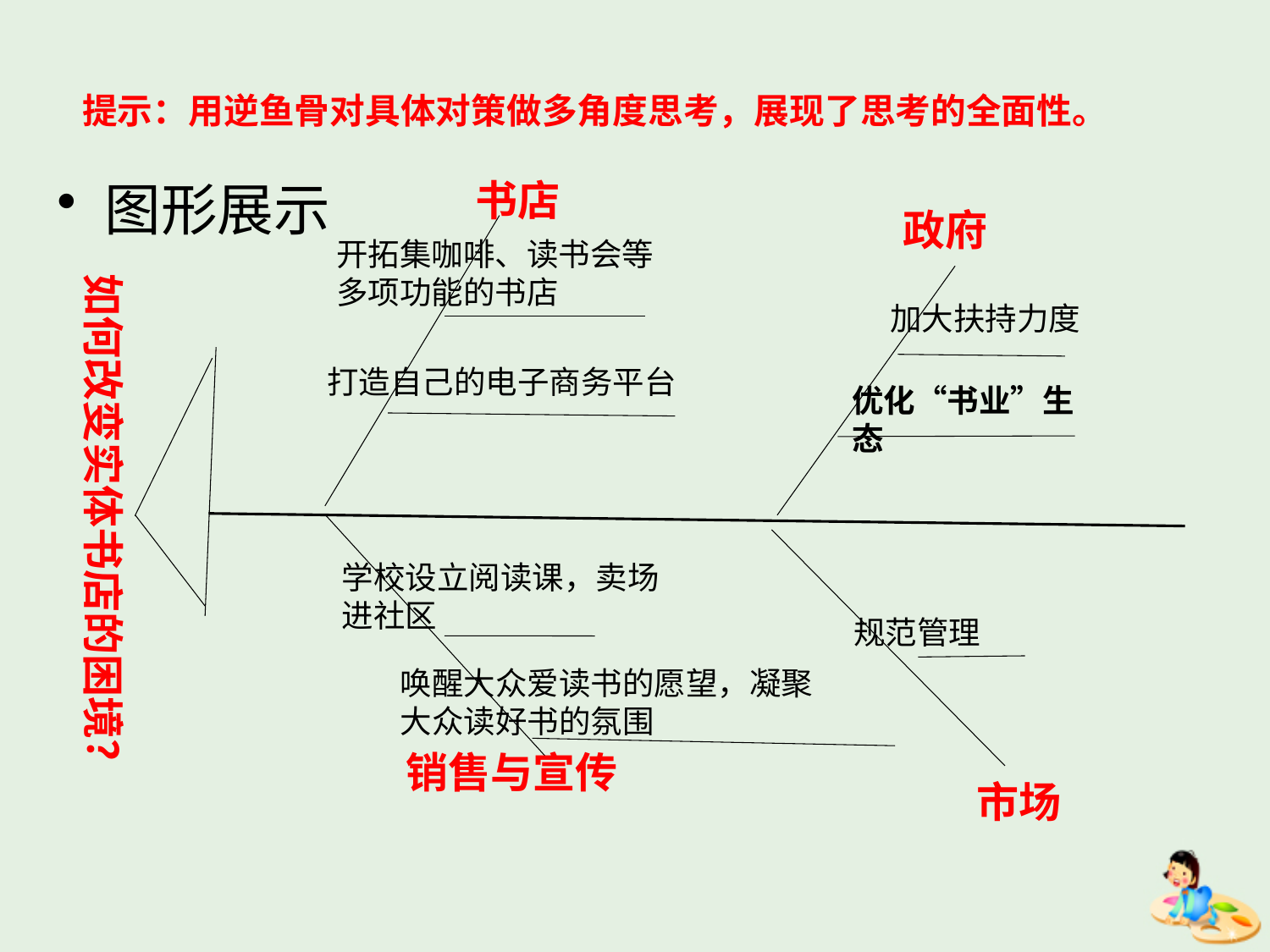

# 提示：用逆鱼骨对具体对策做多角度思考，展现了思考的全面性。
图形展示
书店
政府
开拓集咖啡、读书会等多项功能的书店
如何改变实体书店的困境？
加大扶持力度
打造自己的电子商务平台
优化“书业”生态
学校设立阅读课，卖场进社区
规范管理
唤醒大众爱读书的愿望，凝聚大众读好书的氛围
销售与宣传
市场